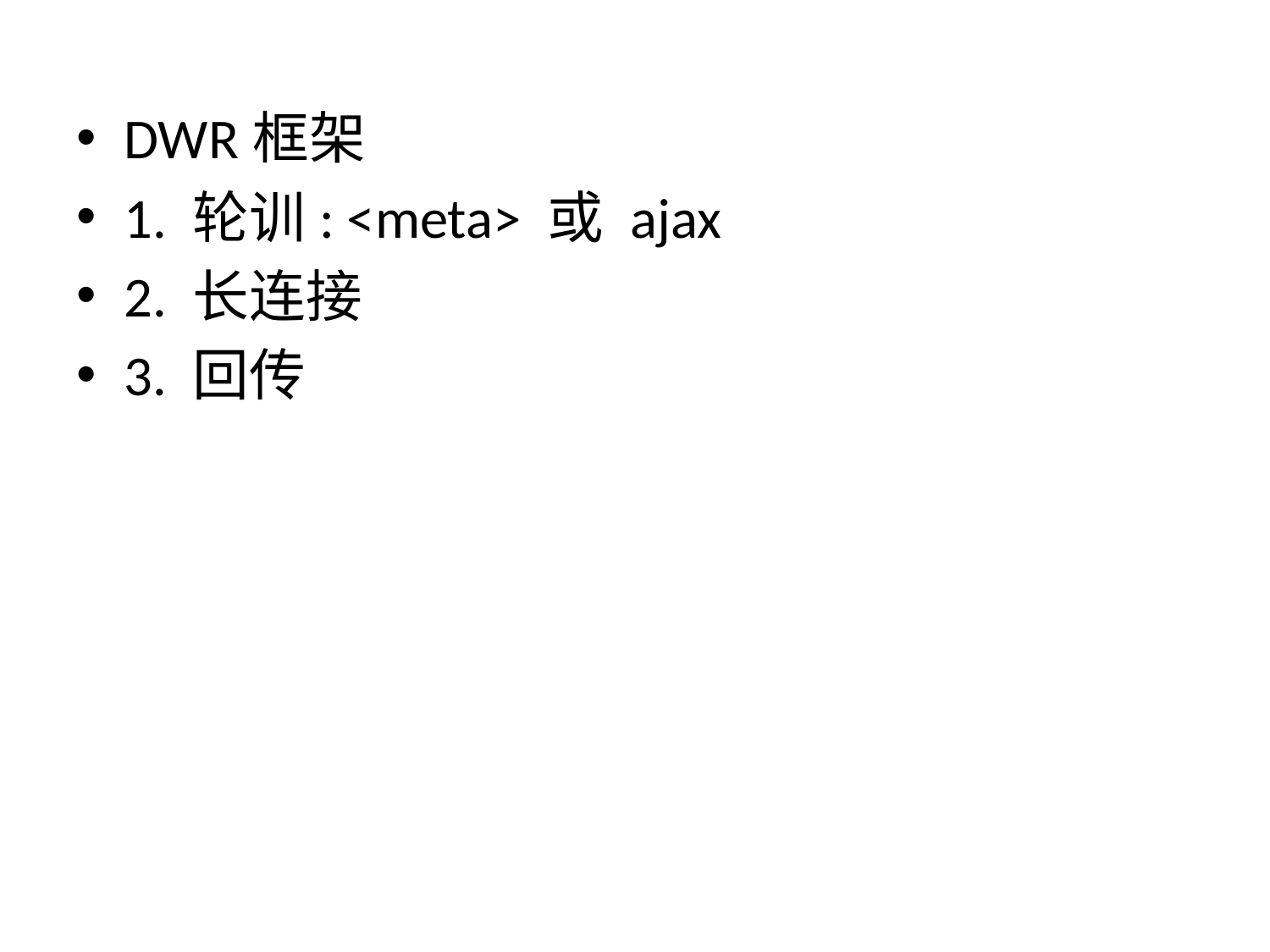

DWR框架
1. 轮训: <meta> 或 ajax
2. 长连接
3. 回传